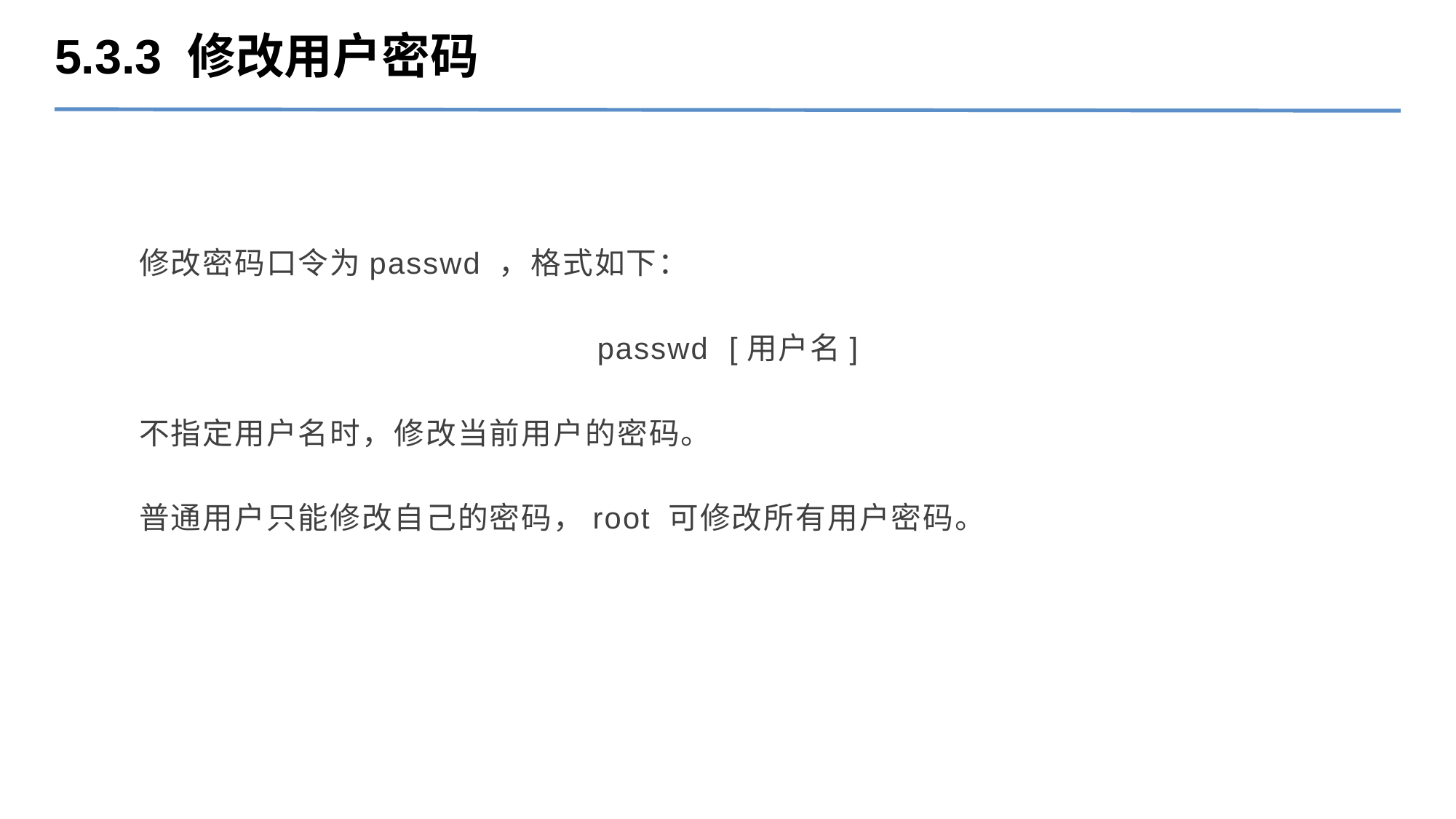

5.3.3 修改用户密码
修改密码口令为passwd ，格式如下：
passwd  [用户名]
不指定用户名时，修改当前用户的密码。
普通用户只能修改自己的密码，root 可修改所有用户密码。